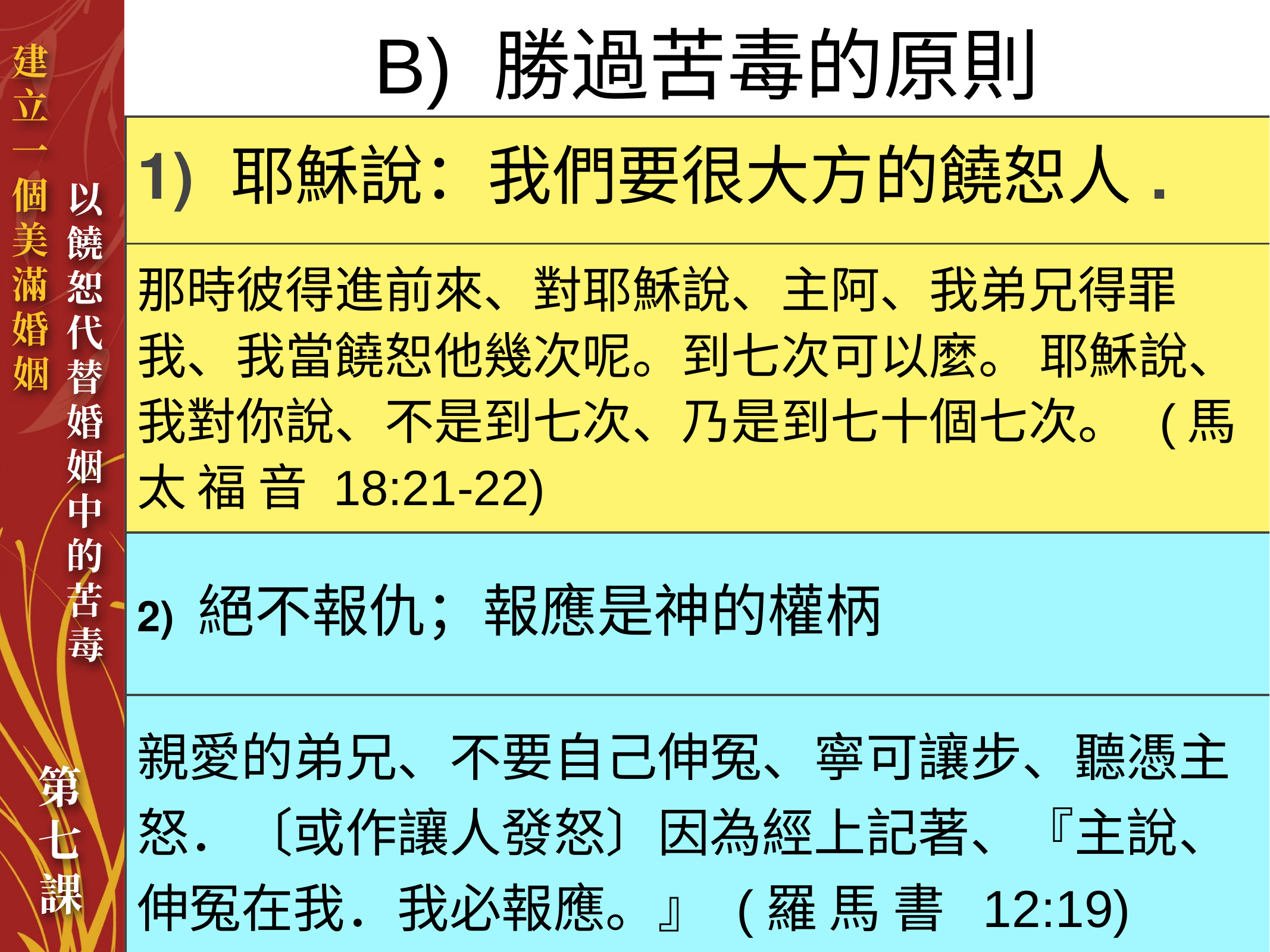

B) 勝過苦毒的原則
| 1) 耶穌說：我們要很大方的饒恕人. |
| --- |
| 那時彼得進前來、對耶穌說、主阿、我弟兄得罪我、我當饒恕他幾次呢。到七次可以麼。 耶穌說、我對你說、不是到七次、乃是到七十個七次。 (馬 太 福 音 18:21-22) |
| 2) 絕不報仇；報應是神的權柄 |
| 親愛的弟兄、不要自己伸冤、寧可讓步、聽憑主怒．〔或作讓人發怒〕因為經上記著、『主說、伸冤在我．我必報應。』 (羅 馬 書 12:19) |